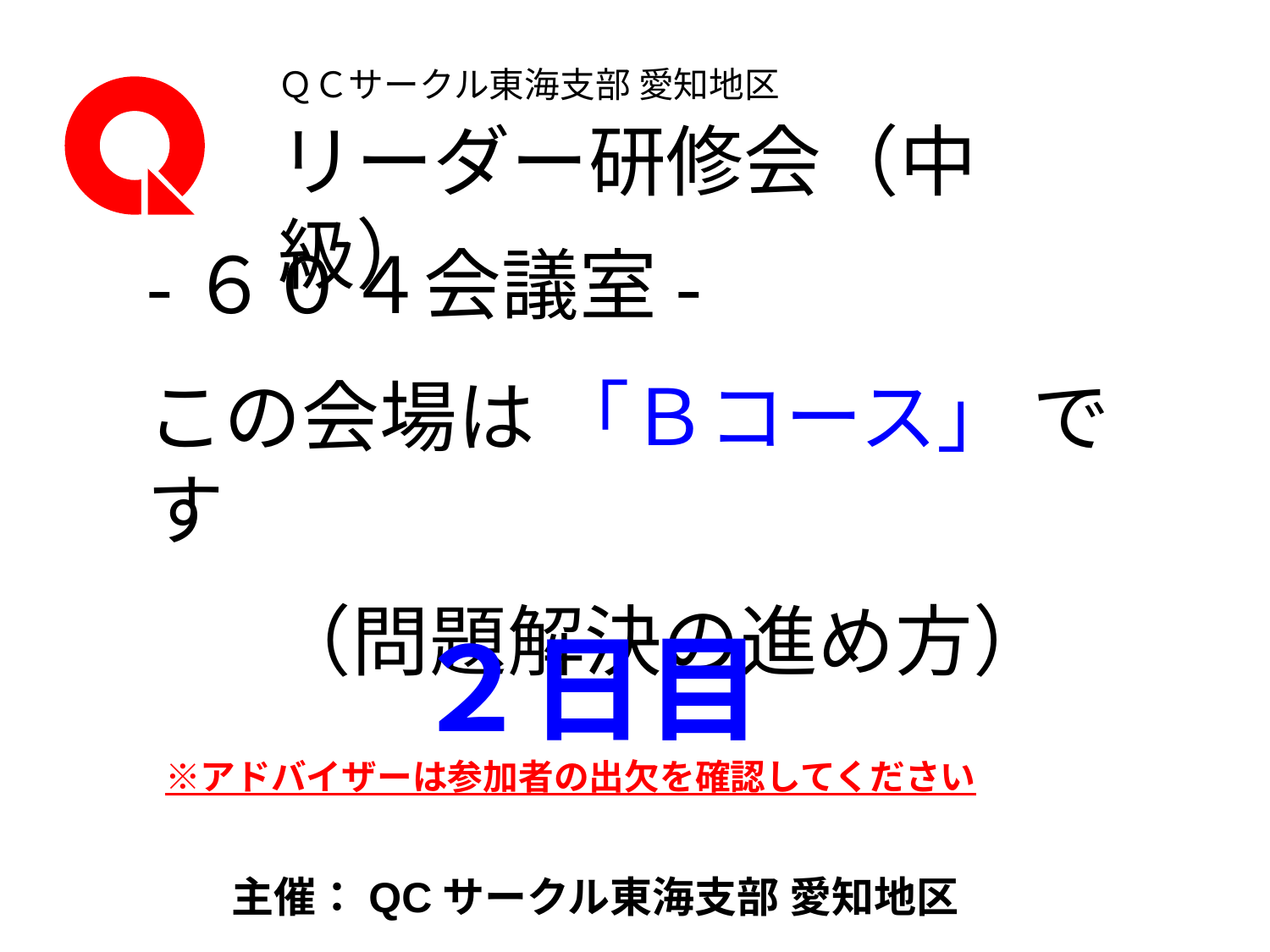

ＱＣサークル東海支部 愛知地区
リーダー研修会（中級）

-６０４会議室-
この会場は 「Ｂコース」 です
（問題解決の進め方）
　　　  ２日目
　　      ※アドバイザーは参加者の出欠を確認してください
主催：QCサークル東海支部 愛知地区